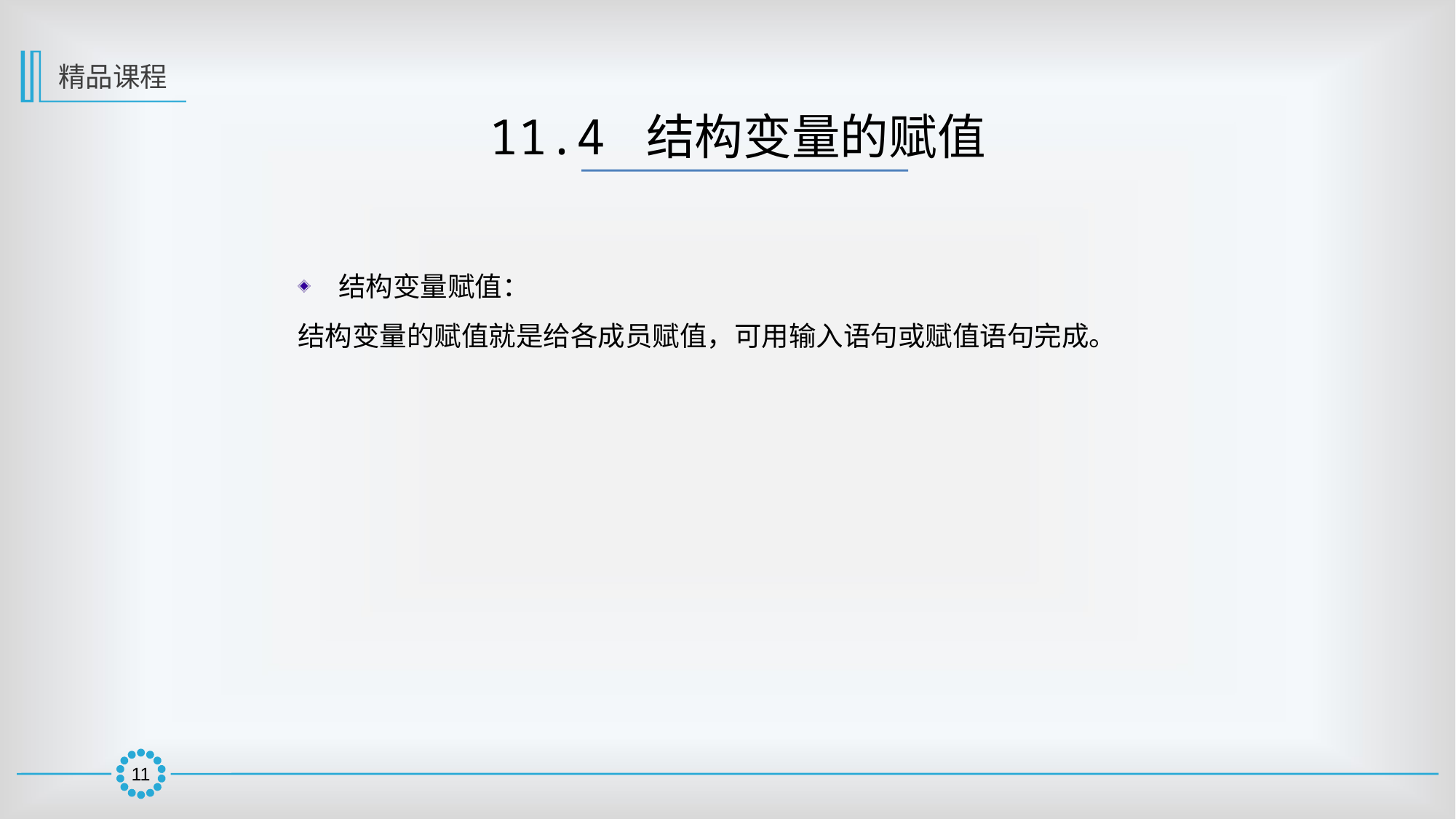

精品课程
11.4 结构变量的赋值

结构变量赋值：
结构变量的赋值就是给各成员赋值，可用输入语句或赋值语句完成。

11